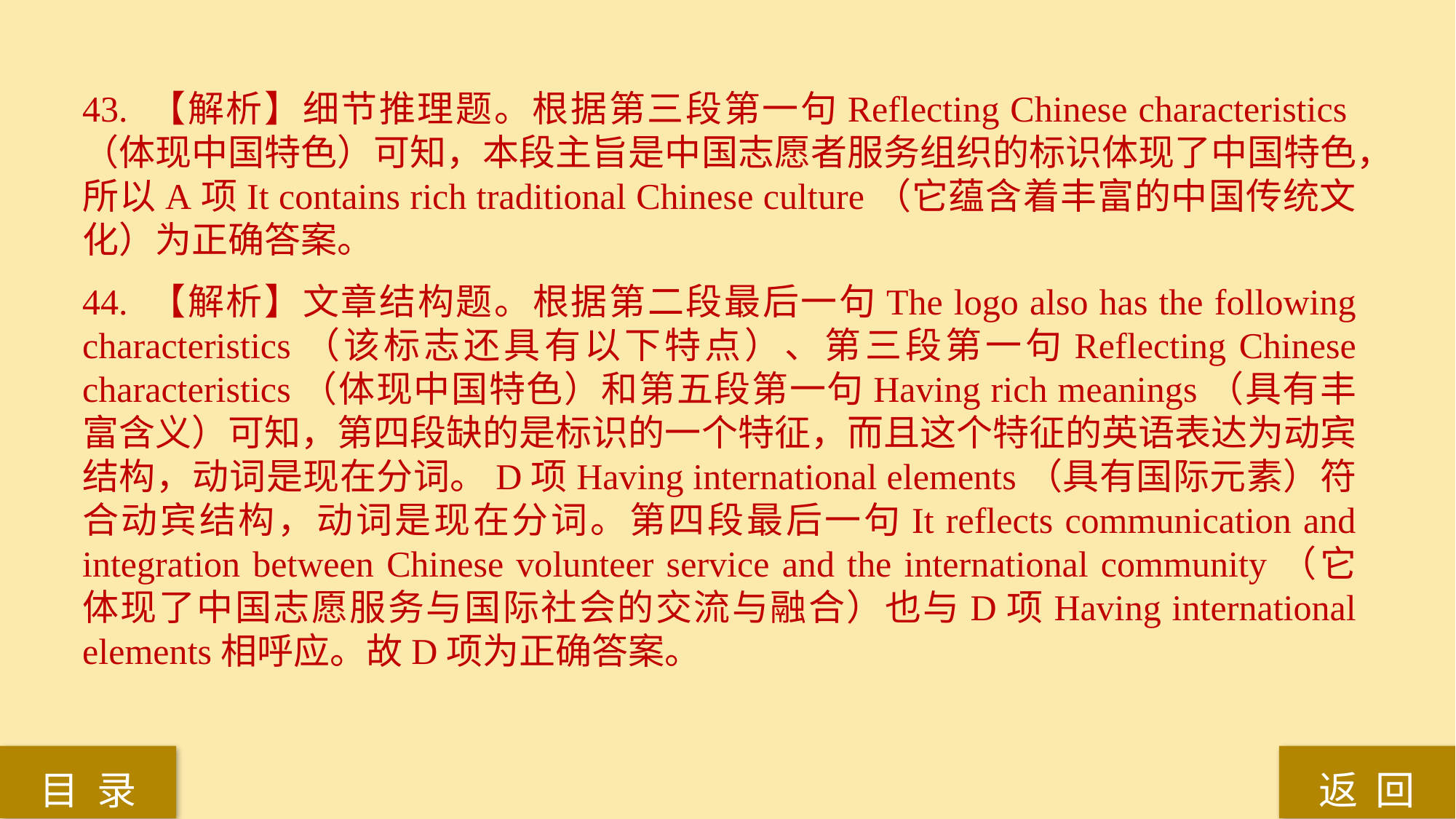

43. 【解析】细节推理题。根据第三段第一句Reflecting Chinese characteristics（体现中国特色）可知，本段主旨是中国志愿者服务组织的标识体现了中国特色，所以A项It contains rich traditional Chinese culture（它蕴含着丰富的中国传统文化）为正确答案。
44. 【解析】文章结构题。根据第二段最后一句The logo also has the following characteristics（该标志还具有以下特点）、第三段第一句Reflecting Chinese characteristics（体现中国特色）和第五段第一句Having rich meanings（具有丰富含义）可知，第四段缺的是标识的一个特征，而且这个特征的英语表达为动宾结构，动词是现在分词。D项Having international elements（具有国际元素）符合动宾结构，动词是现在分词。第四段最后一句It reflects communication and integration between Chinese volunteer service and the international community（它体现了中国志愿服务与国际社会的交流与融合）也与D项Having international elements相呼应。故D项为正确答案。
返  回